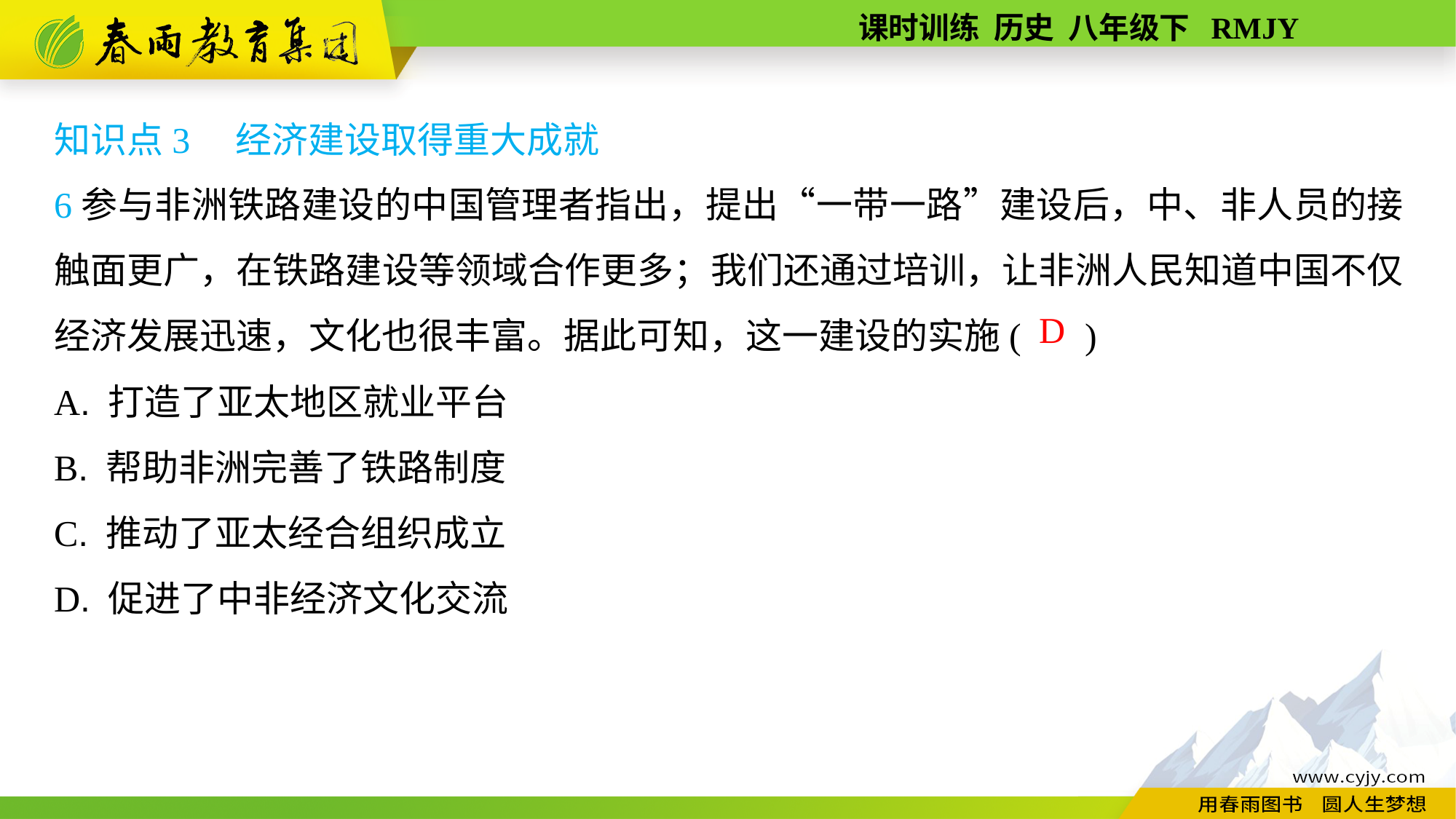

知识点3　经济建设取得重大成就
6参与非洲铁路建设的中国管理者指出，提出“一带一路”建设后，中、非人员的接触面更广，在铁路建设等领域合作更多；我们还通过培训，让非洲人民知道中国不仅经济发展迅速，文化也很丰富。据此可知，这一建设的实施(       )
A. 打造了亚太地区就业平台
B. 帮助非洲完善了铁路制度
C. 推动了亚太经合组织成立
D. 促进了中非经济文化交流
D